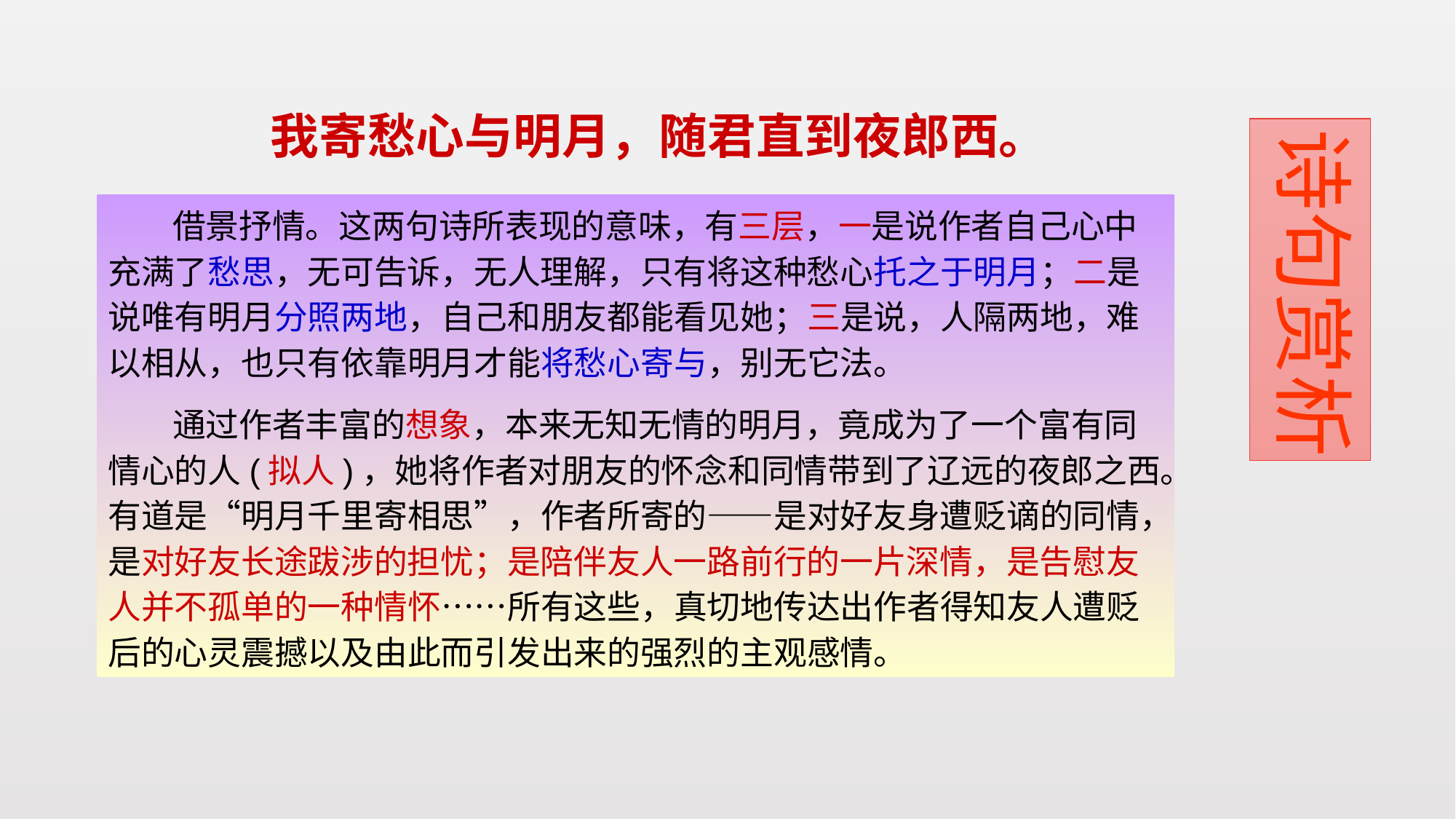

我寄愁心与明月，随君直到夜郎西。
诗句赏析
借景抒情。这两句诗所表现的意味，有三层，一是说作者自己心中充满了愁思，无可告诉，无人理解，只有将这种愁心托之于明月；二是说唯有明月分照两地，自己和朋友都能看见她；三是说，人隔两地，难以相从，也只有依靠明月才能将愁心寄与，别无它法。
通过作者丰富的想象，本来无知无情的明月，竟成为了一个富有同情心的人(拟人)，她将作者对朋友的怀念和同情带到了辽远的夜郎之西。有道是“明月千里寄相思”，作者所寄的——是对好友身遭贬谪的同情，是对好友长途跋涉的担忧；是陪伴友人一路前行的一片深情，是告慰友人并不孤单的一种情怀……所有这些，真切地传达出作者得知友人遭贬后的心灵震撼以及由此而引发出来的强烈的主观感情。